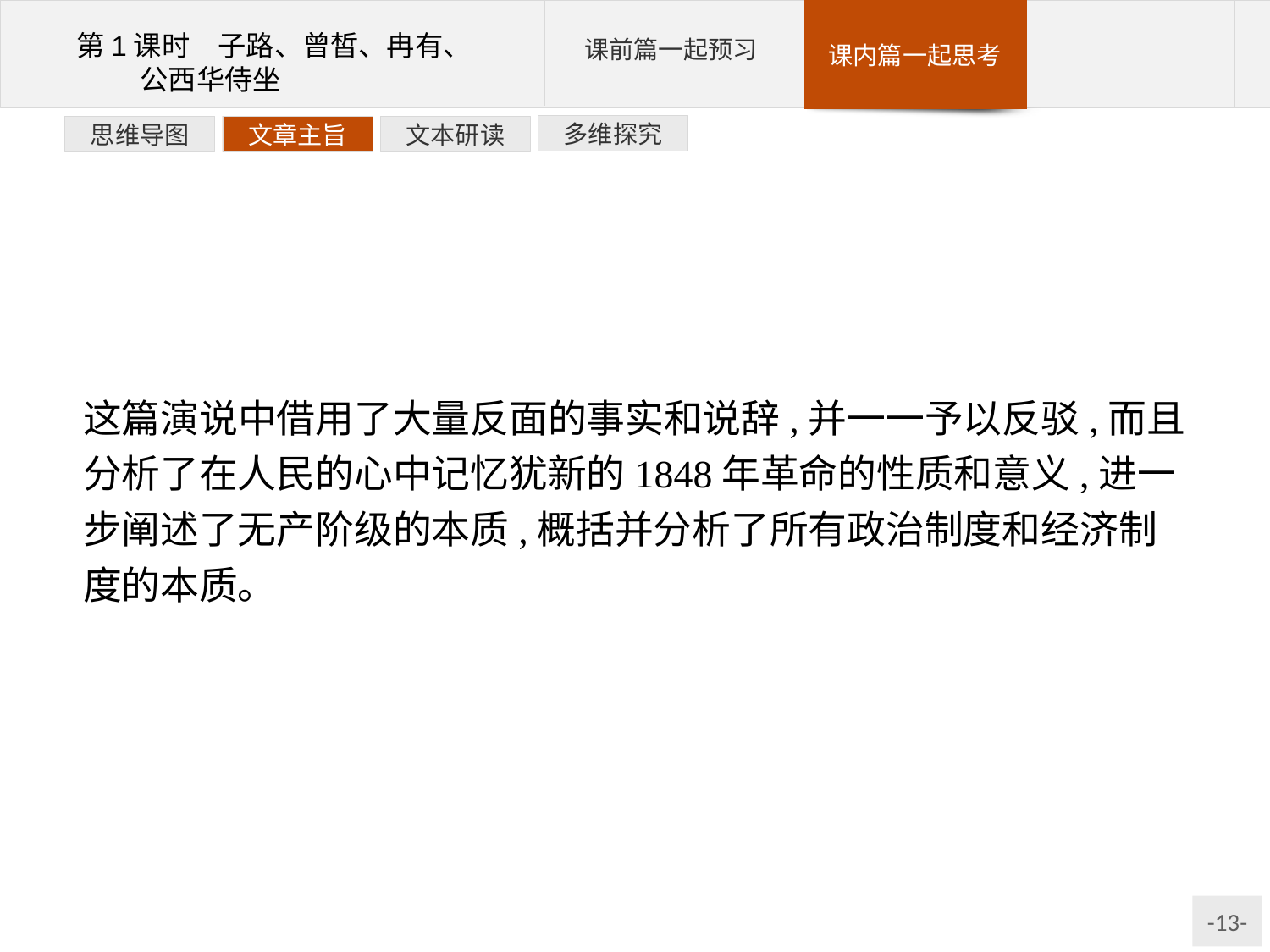

多维探究
文本研读
文章主旨
思维导图
这篇演说中借用了大量反面的事实和说辞,并一一予以反驳,而且分析了在人民的心中记忆犹新的1848年革命的性质和意义,进一步阐述了无产阶级的本质,概括并分析了所有政治制度和经济制度的本质。